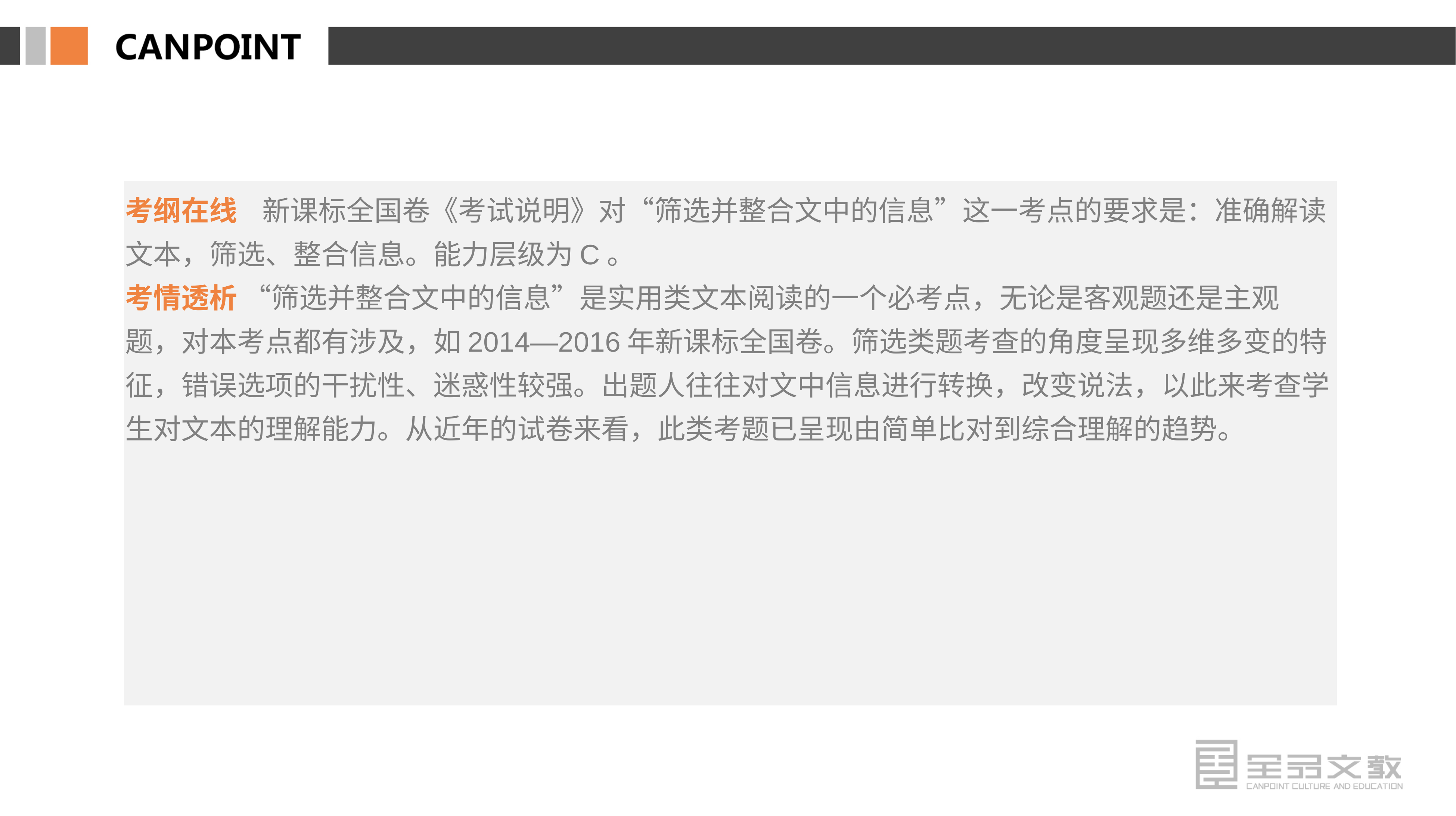

考纲在线    新课标全国卷《考试说明》对“筛选并整合文中的信息”这一考点的要求是：准确解读文本，筛选、整合信息。能力层级为C。
考情透析 “筛选并整合文中的信息”是实用类文本阅读的一个必考点，无论是客观题还是主观题，对本考点都有涉及，如2014—2016年新课标全国卷。筛选类题考查的角度呈现多维多变的特征，错误选项的干扰性、迷惑性较强。出题人往往对文中信息进行转换，改变说法，以此来考查学生对文本的理解能力。从近年的试卷来看，此类考题已呈现由简单比对到综合理解的趋势。